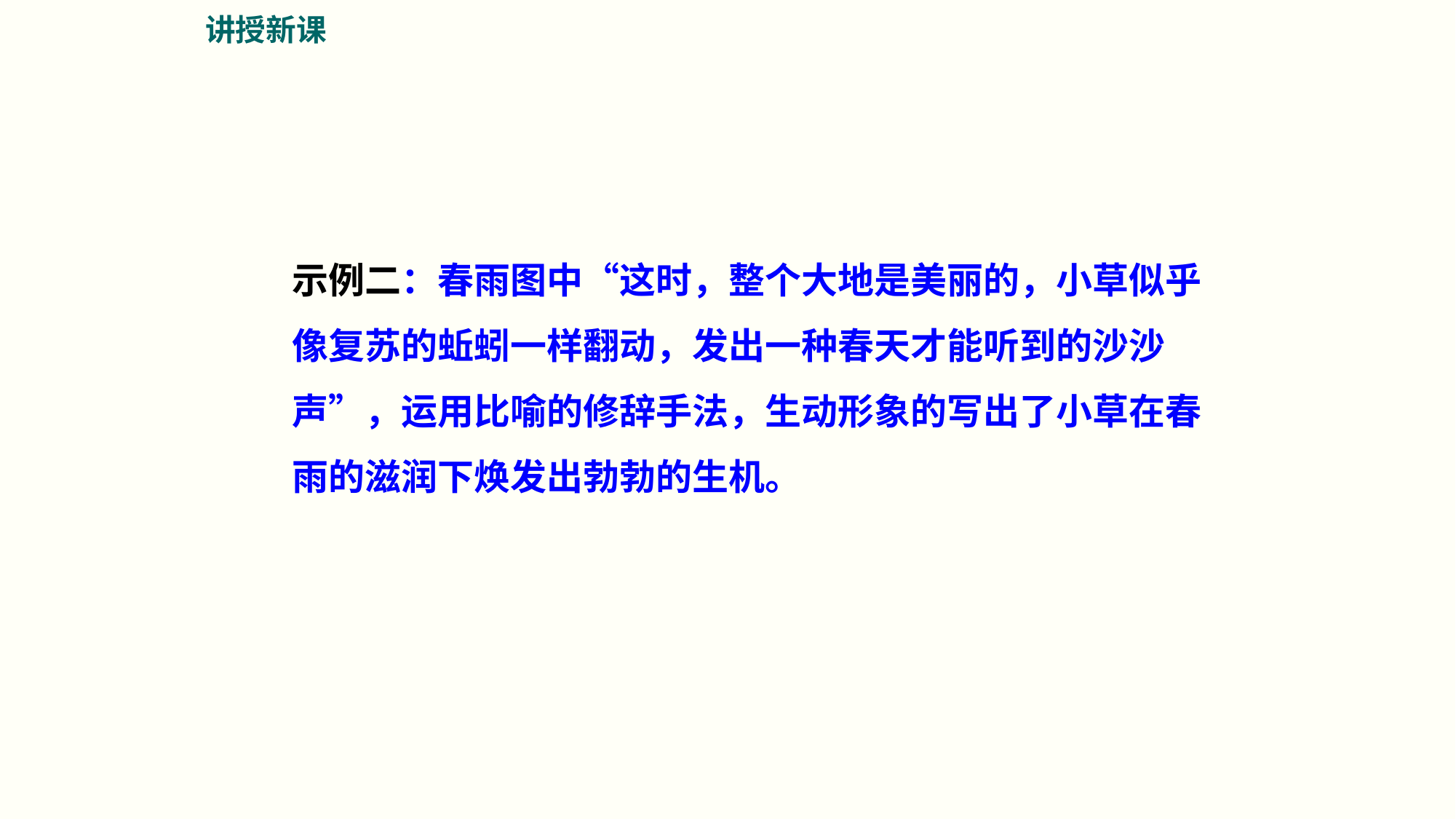

讲授新课
示例二：春雨图中“这时，整个大地是美丽的，小草似乎像复苏的蚯蚓一样翻动，发出一种春天才能听到的沙沙声”，运用比喻的修辞手法，生动形象的写出了小草在春雨的滋润下焕发出勃勃的生机。